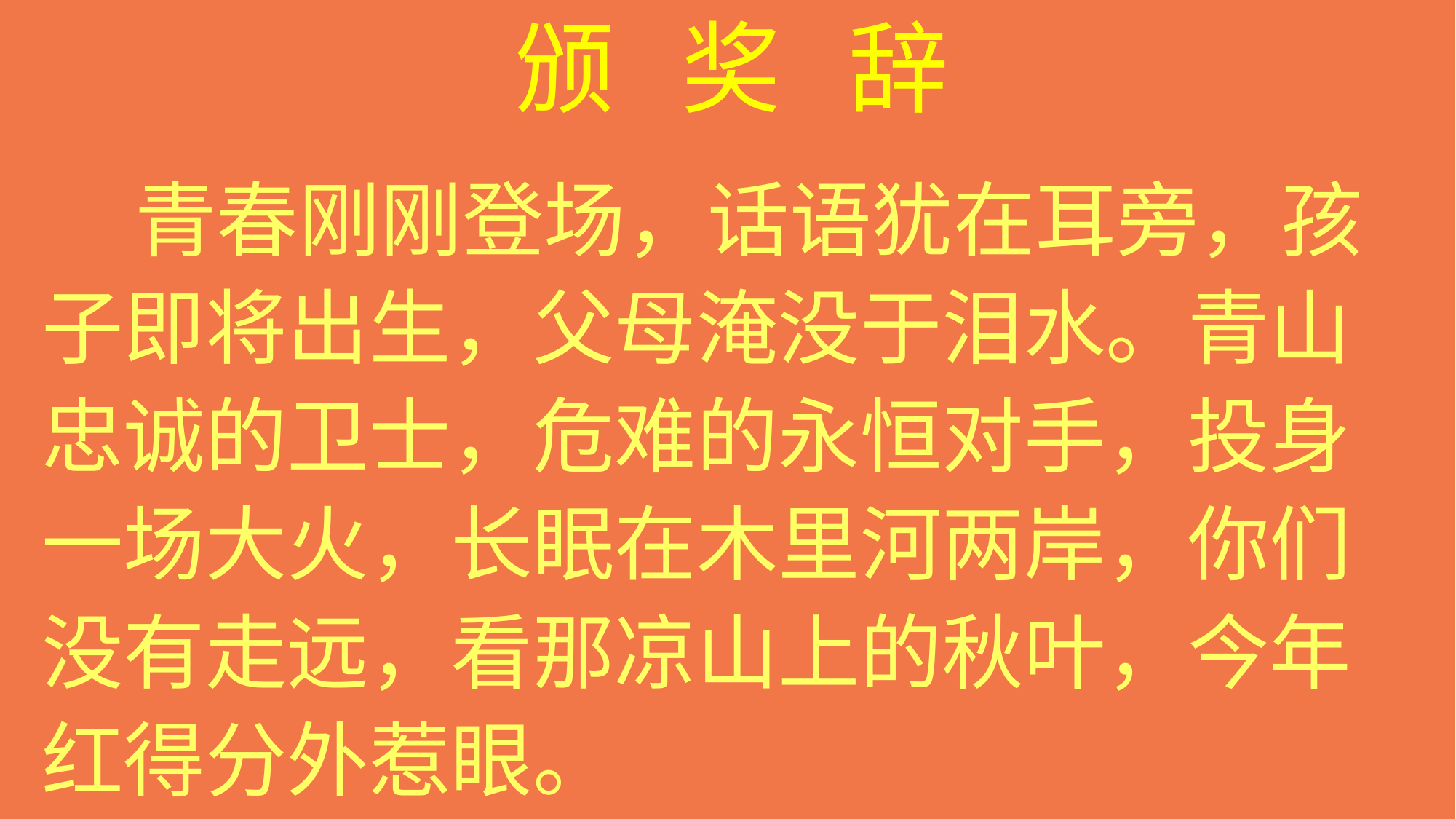

颁   奖   辞
    青春刚刚登场，话语犹在耳旁，孩子即将出生，父母淹没于泪水。青山忠诚的卫士，危难的永恒对手，投身一场大火，长眠在木里河两岸，你们没有走远，看那凉山上的秋叶，今年红得分外惹眼。